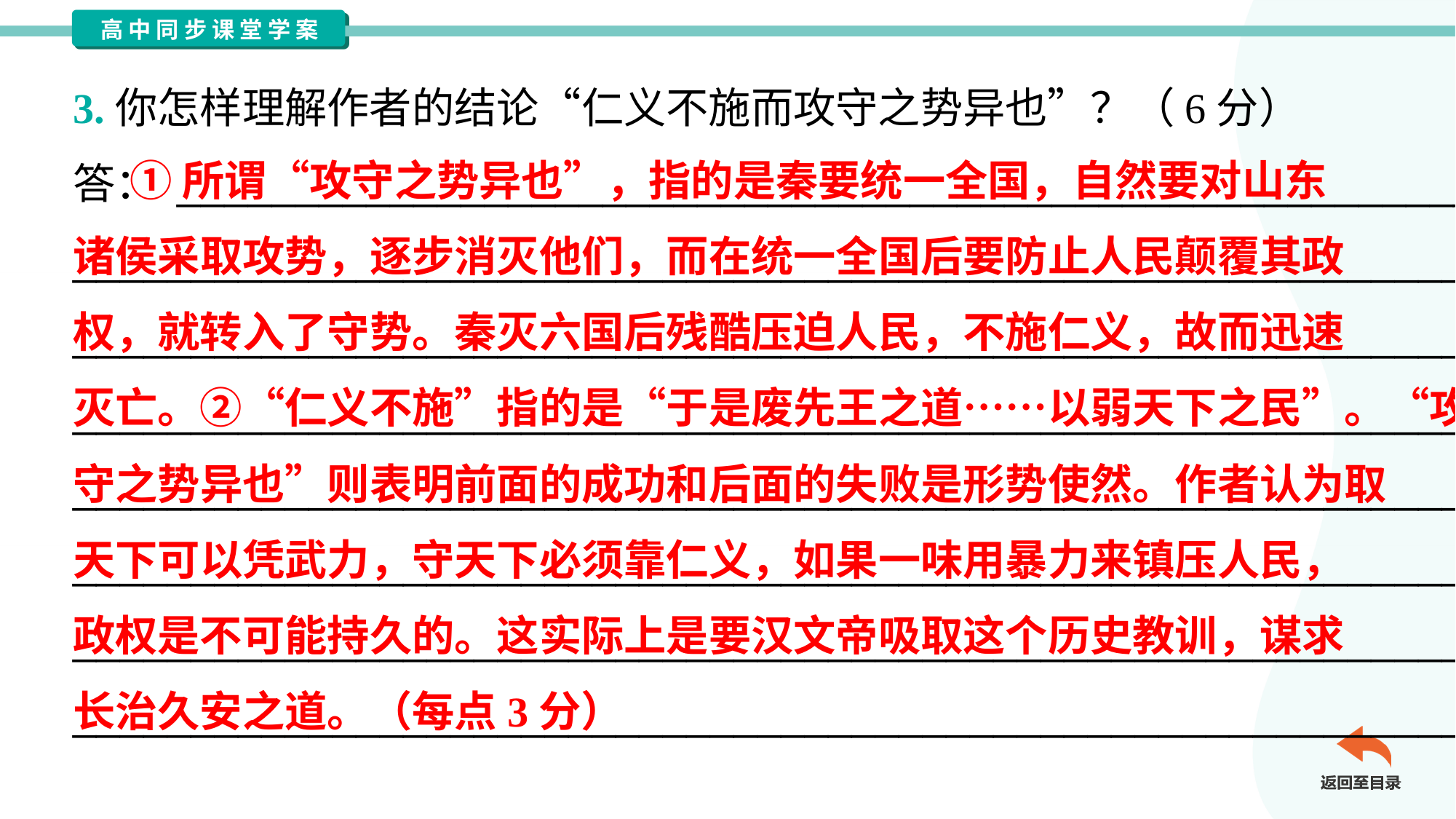

3.你怎样理解作者的结论“仁义不施而攻守之势异也”？（6分）
答： ________________________________________________________
_____________________________________________________________
_____________________________________________________________
_____________________________________________________________
_____________________________________________________________
_____________________________________________________________
_____________________________________________________________
_____________________________________________________________
      ①所谓“攻守之势异也”，指的是秦要统一全国，自然要对山东
诸侯采取攻势，逐步消灭他们，而在统一全国后要防止人民颠覆其政
权，就转入了守势。秦灭六国后残酷压迫人民，不施仁义，故而迅速
灭亡。②“仁义不施”指的是“于是废先王之道……以弱天下之民”。“攻
守之势异也”则表明前面的成功和后面的失败是形势使然。作者认为取
天下可以凭武力，守天下必须靠仁义，如果一味用暴力来镇压人民，
政权是不可能持久的。这实际上是要汉文帝吸取这个历史教训，谋求
长治久安之道。（每点3分）